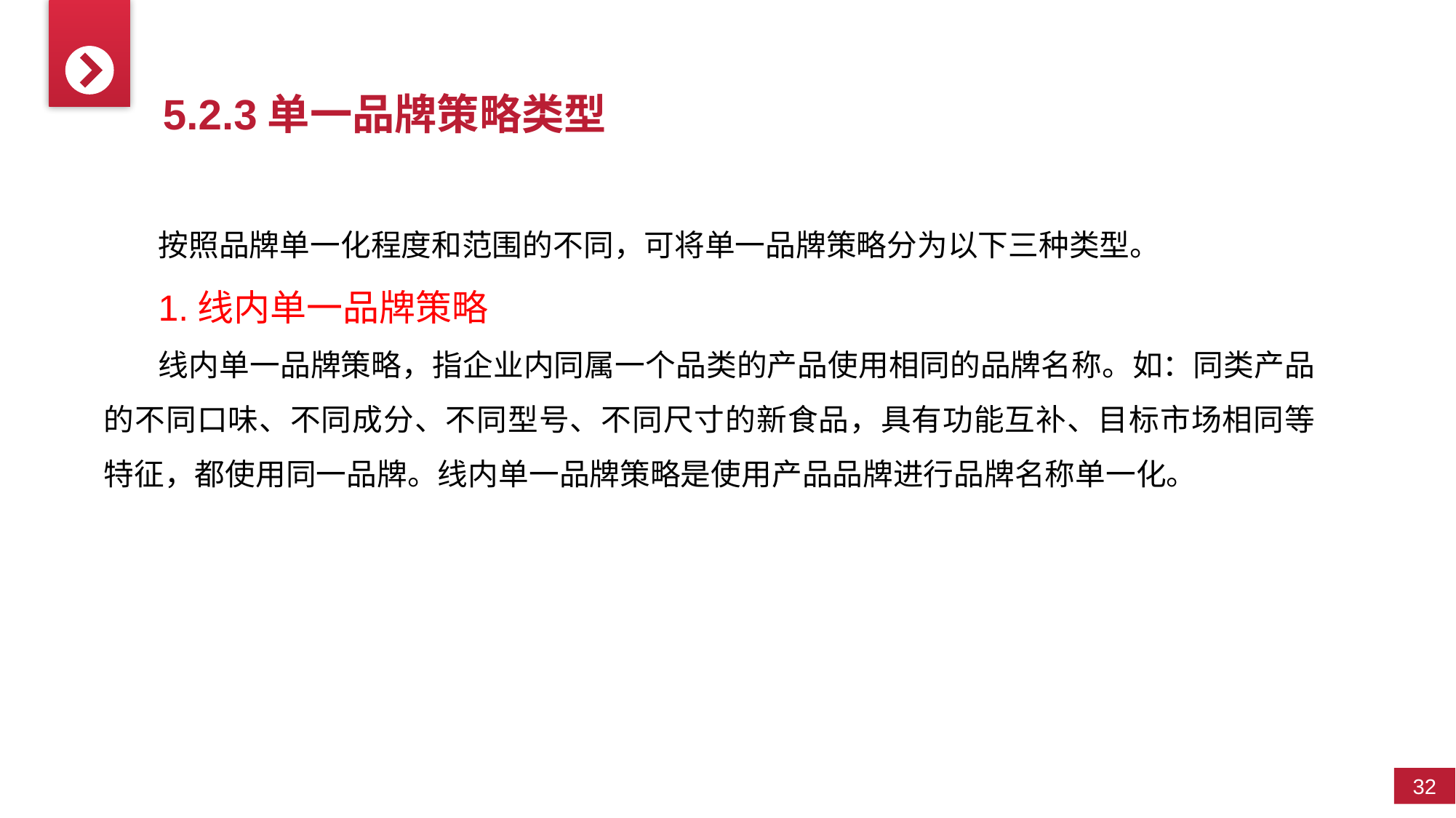

5.2.3单一品牌策略类型
按照品牌单一化程度和范围的不同，可将单一品牌策略分为以下三种类型。
1.线内单一品牌策略
线内单一品牌策略，指企业内同属一个品类的产品使用相同的品牌名称。如：同类产品的不同口味、不同成分、不同型号、不同尺寸的新食品，具有功能互补、目标市场相同等特征，都使用同一品牌。线内单一品牌策略是使用产品品牌进行品牌名称单一化。